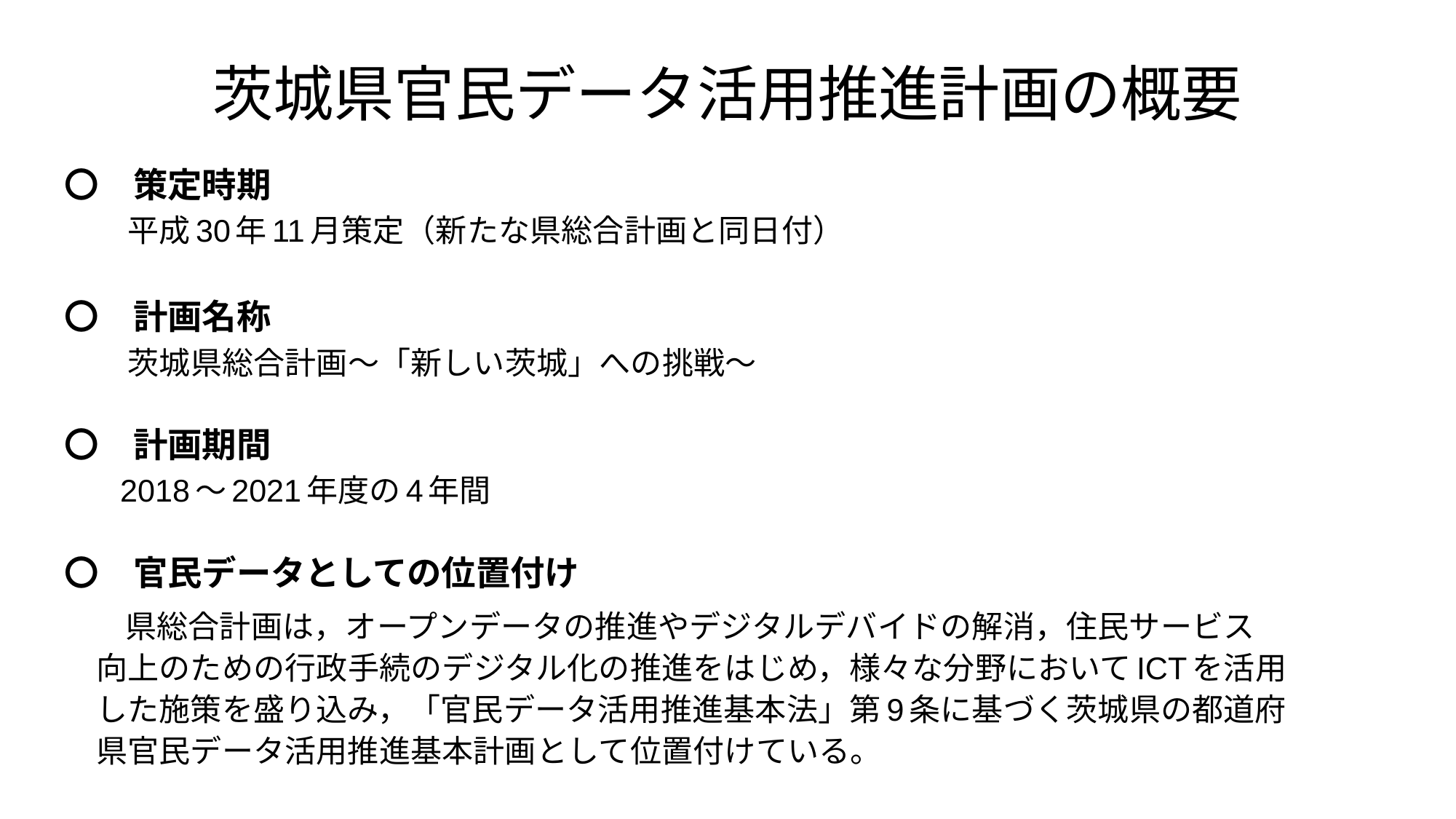

# 茨城県官民データ活用推進計画の概要
〇　策定時期
　 　平成30年11月策定（新たな県総合計画と同日付）

〇　計画名称
　　 茨城県総合計画～「新しい茨城」への挑戦～

〇　計画期間
　     2018～2021年度の4年間

〇　官民データとしての位置付け
　　  県総合計画は，オープンデータの推進やデジタルデバイドの解消，住民サービス
　向上のための行政手続のデジタル化の推進をはじめ，様々な分野においてICTを活用
　した施策を盛り込み，「官民データ活用推進基本法」第9条に基づく茨城県の都道府
　県官民データ活用推進基本計画として位置付けている。